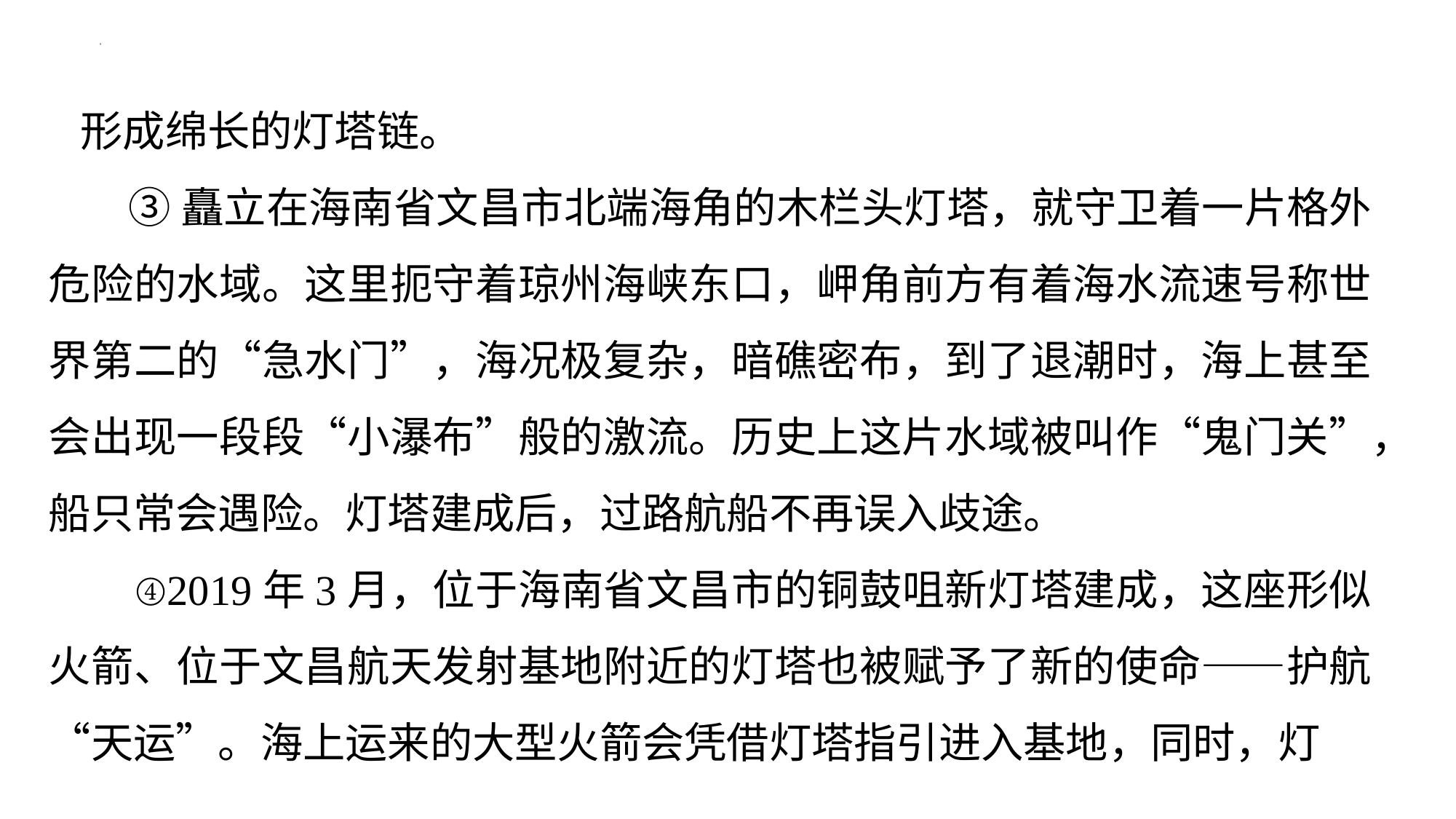

#
形成绵长的灯塔链。
     ③矗立在海南省文昌市北端海角的木栏头灯塔，就守卫着一片格外危险的水域。这里扼守着琼州海峡东口，岬角前方有着海水流速号称世界第二的“急水门”，海况极复杂，暗礁密布，到了退潮时，海上甚至会出现一段段“小瀑布”般的激流。历史上这片水域被叫作“鬼门关”，船只常会遇险。灯塔建成后，过路航船不再误入歧途。
     ④2019年3月，位于海南省文昌市的铜鼓咀新灯塔建成，这座形似火箭、位于文昌航天发射基地附近的灯塔也被赋予了新的使命——护航“天运”。海上运来的大型火箭会凭借灯塔指引进入基地，同时，灯